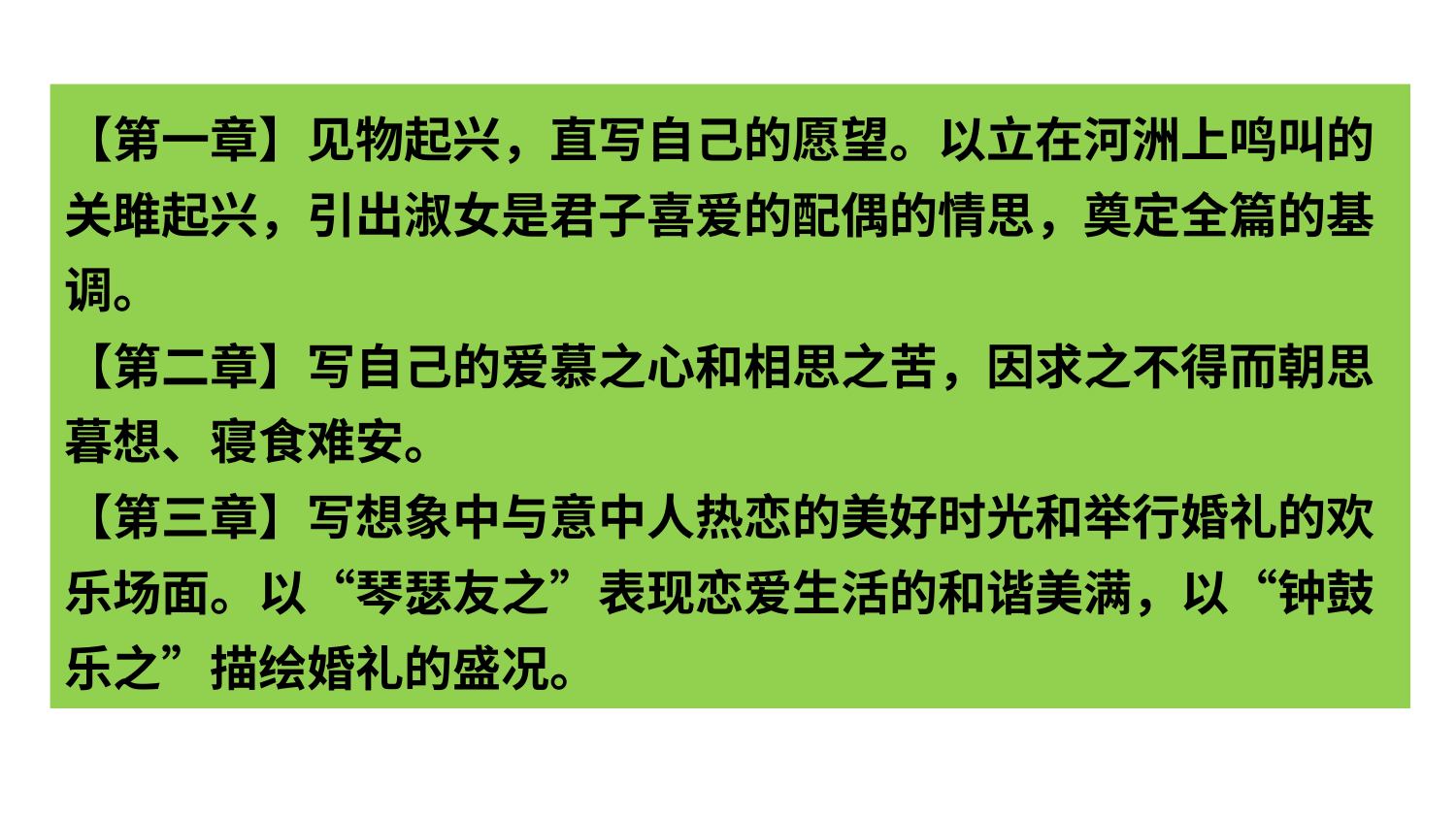

【第一章】见物起兴，直写自己的愿望。以立在河洲上鸣叫的关雎起兴，引出淑女是君子喜爱的配偶的情思，奠定全篇的基调。
【第二章】写自己的爱慕之心和相思之苦，因求之不得而朝思暮想、寝食难安。
【第三章】写想象中与意中人热恋的美好时光和举行婚礼的欢乐场面。以“琴瑟友之”表现恋爱生活的和谐美满，以“钟鼓乐之”描绘婚礼的盛况。